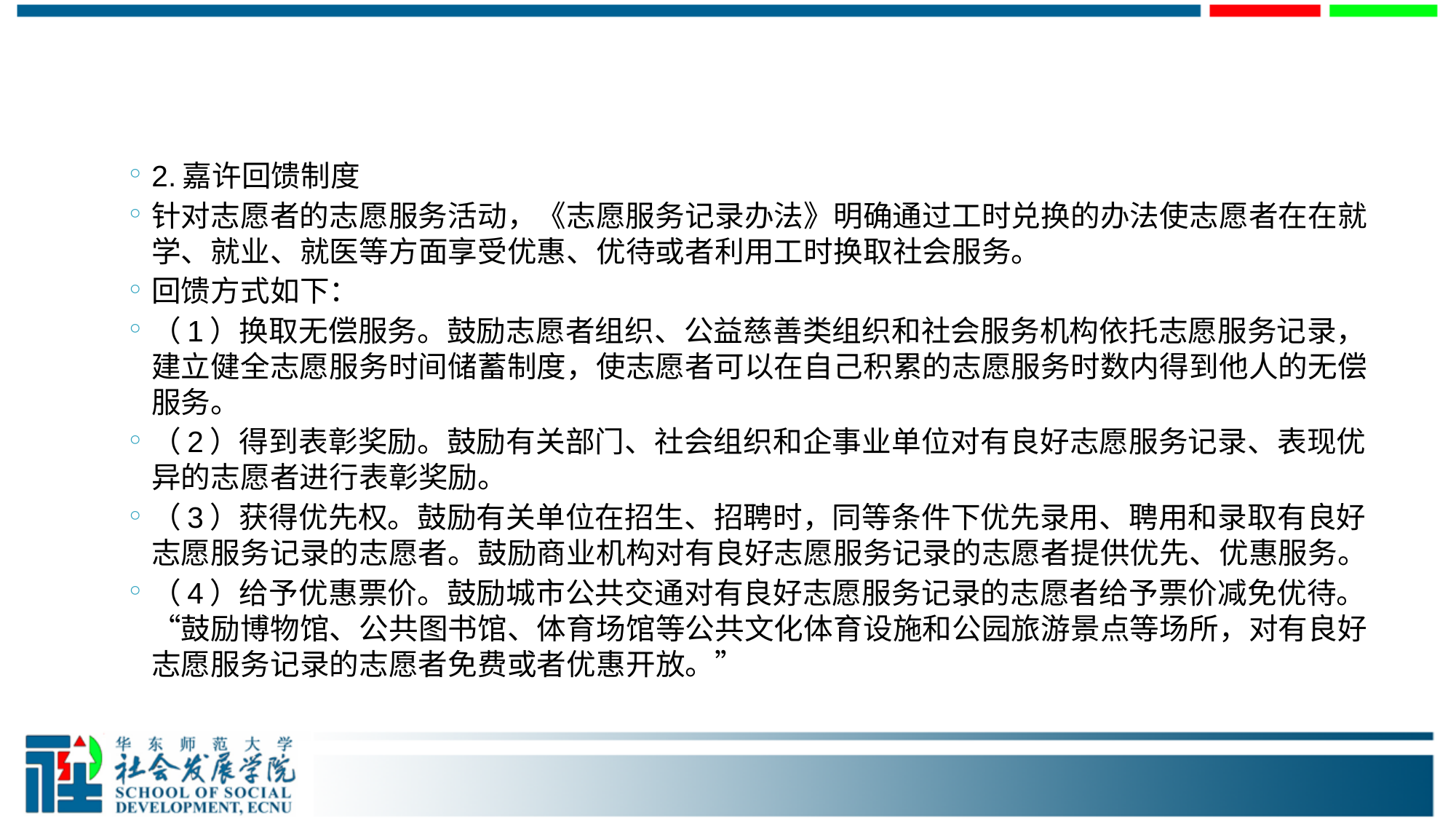

#
2.嘉许回馈制度
针对志愿者的志愿服务活动，《志愿服务记录办法》明确通过工时兑换的办法使志愿者在在就学、就业、就医等方面享受优惠、优待或者利用工时换取社会服务。
回馈方式如下：
（1）换取无偿服务。鼓励志愿者组织、公益慈善类组织和社会服务机构依托志愿服务记录，建立健全志愿服务时间储蓄制度，使志愿者可以在自己积累的志愿服务时数内得到他人的无偿服务。
（2）得到表彰奖励。鼓励有关部门、社会组织和企事业单位对有良好志愿服务记录、表现优异的志愿者进行表彰奖励。
（3）获得优先权。鼓励有关单位在招生、招聘时，同等条件下优先录用、聘用和录取有良好志愿服务记录的志愿者。鼓励商业机构对有良好志愿服务记录的志愿者提供优先、优惠服务。
（4）给予优惠票价。鼓励城市公共交通对有良好志愿服务记录的志愿者给予票价减免优待。“鼓励博物馆、公共图书馆、体育场馆等公共文化体育设施和公园旅游景点等场所，对有良好志愿服务记录的志愿者免费或者优惠开放。”